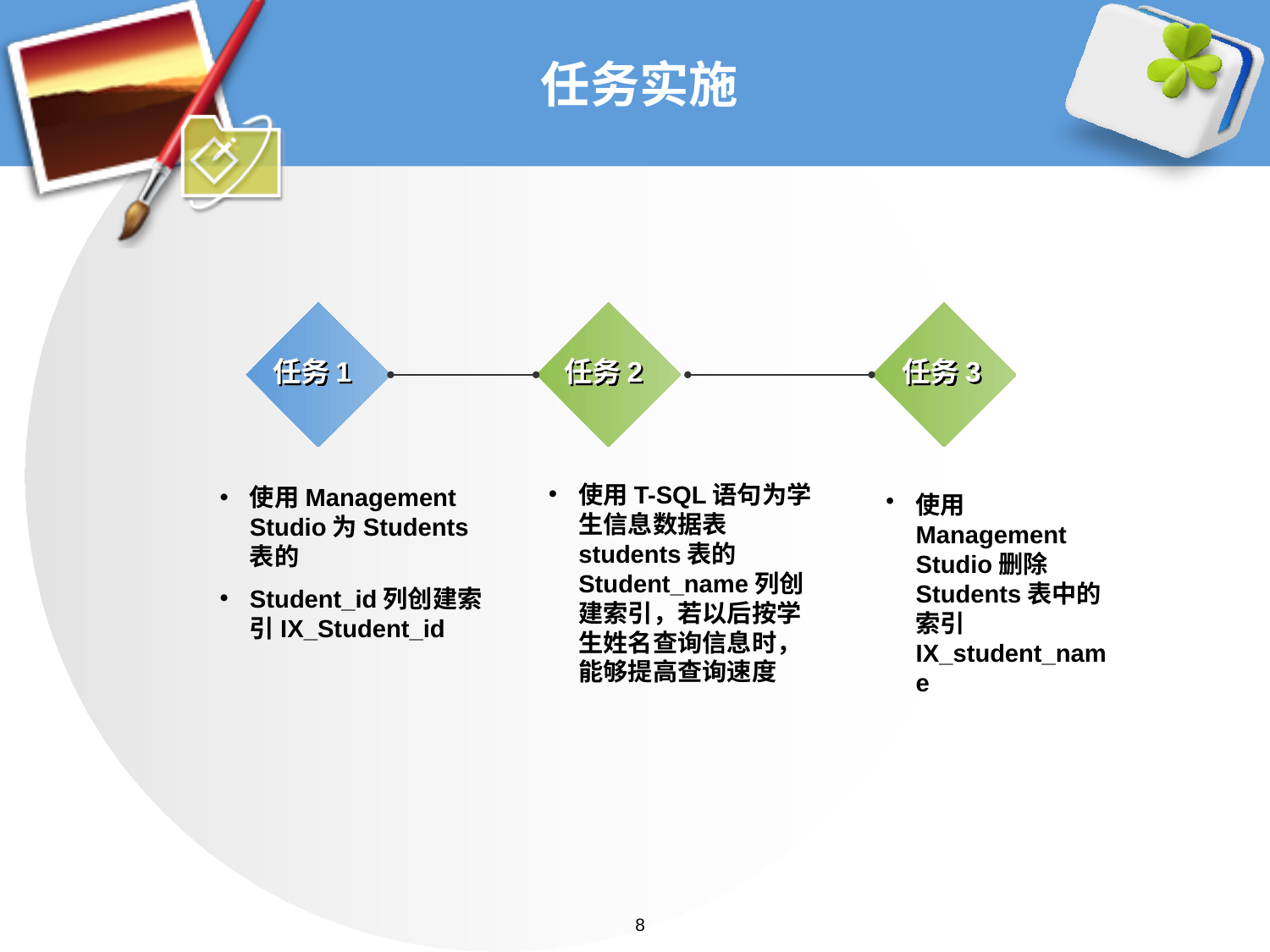

# 任务实施

任务1
任务2
任务3
使用T-SQL语句为学生信息数据表students表的Student_name列创建索引，若以后按学生姓名查询信息时，能够提高查询速度
使用Management Studio为Students表的
Student_id列创建索引IX_Student_id
使用Management Studio删除Students表中的索引IX_student_name
8